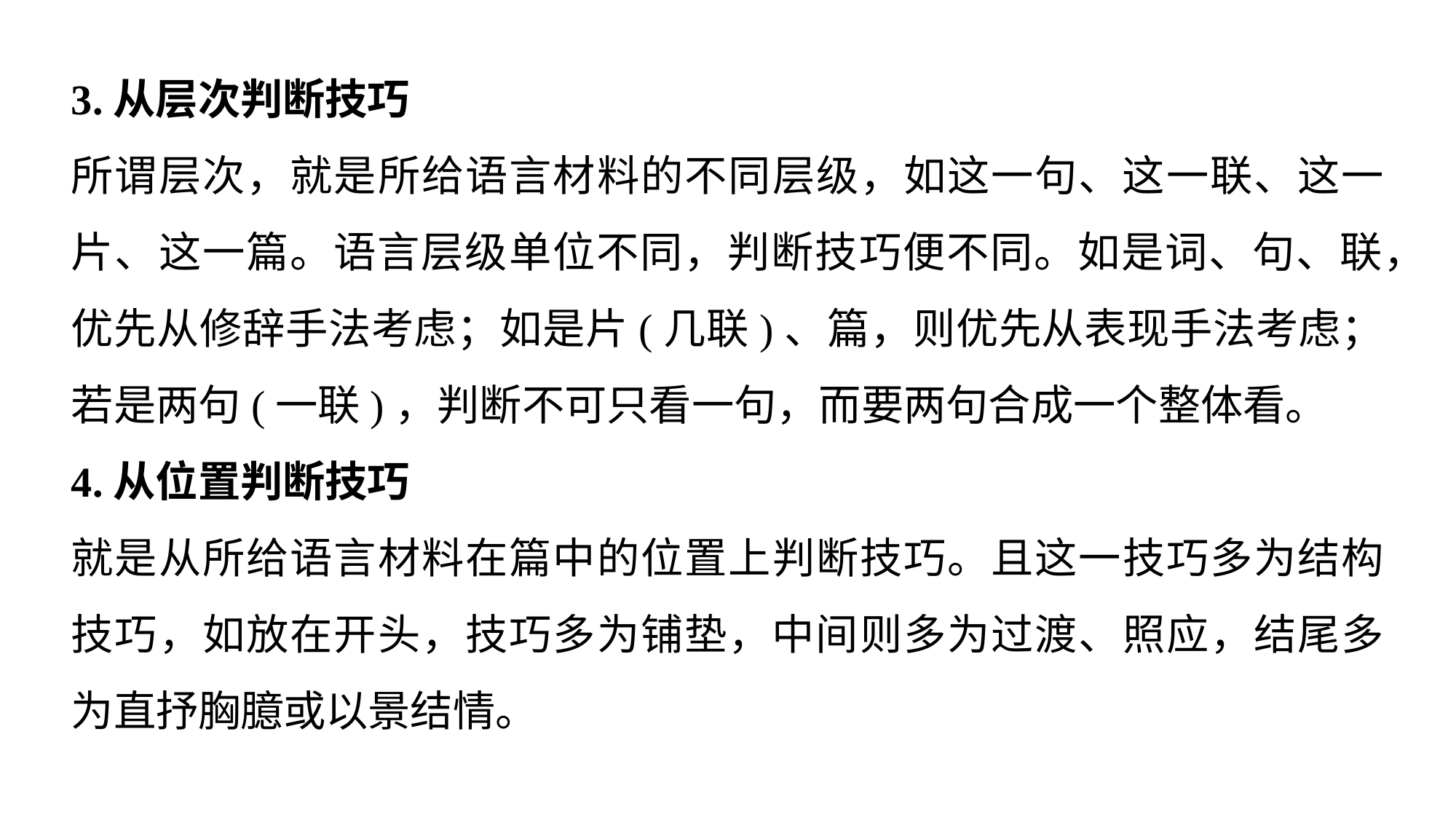

3.从层次判断技巧
所谓层次，就是所给语言材料的不同层级，如这一句、这一联、这一片、这一篇。语言层级单位不同，判断技巧便不同。如是词、句、联，优先从修辞手法考虑；如是片(几联)、篇，则优先从表现手法考虑；若是两句(一联)，判断不可只看一句，而要两句合成一个整体看。
4.从位置判断技巧
就是从所给语言材料在篇中的位置上判断技巧。且这一技巧多为结构技巧，如放在开头，技巧多为铺垫，中间则多为过渡、照应，结尾多为直抒胸臆或以景结情。